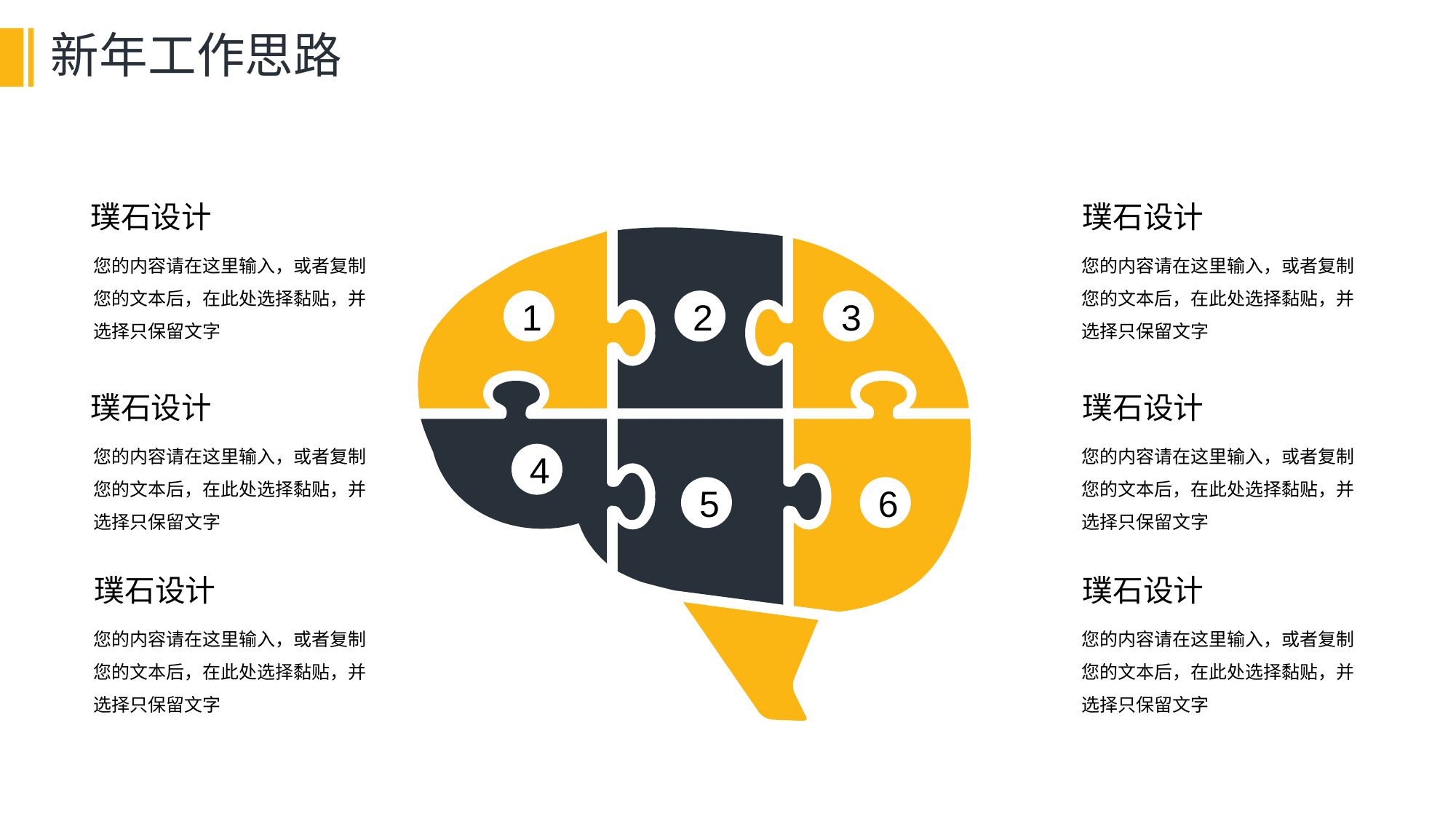

# 新年工作思路
璞石设计
您的内容请在这里输入，或者复制您的文本后，在此处选择黏贴，并选择只保留文字
璞石设计
您的内容请在这里输入，或者复制您的文本后，在此处选择黏贴，并选择只保留文字

1
2
3
4
5
6
璞石设计
您的内容请在这里输入，或者复制您的文本后，在此处选择黏贴，并选择只保留文字
璞石设计
您的内容请在这里输入，或者复制您的文本后，在此处选择黏贴，并选择只保留文字
璞石设计
您的内容请在这里输入，或者复制您的文本后，在此处选择黏贴，并选择只保留文字
璞石设计
您的内容请在这里输入，或者复制您的文本后，在此处选择黏贴，并选择只保留文字